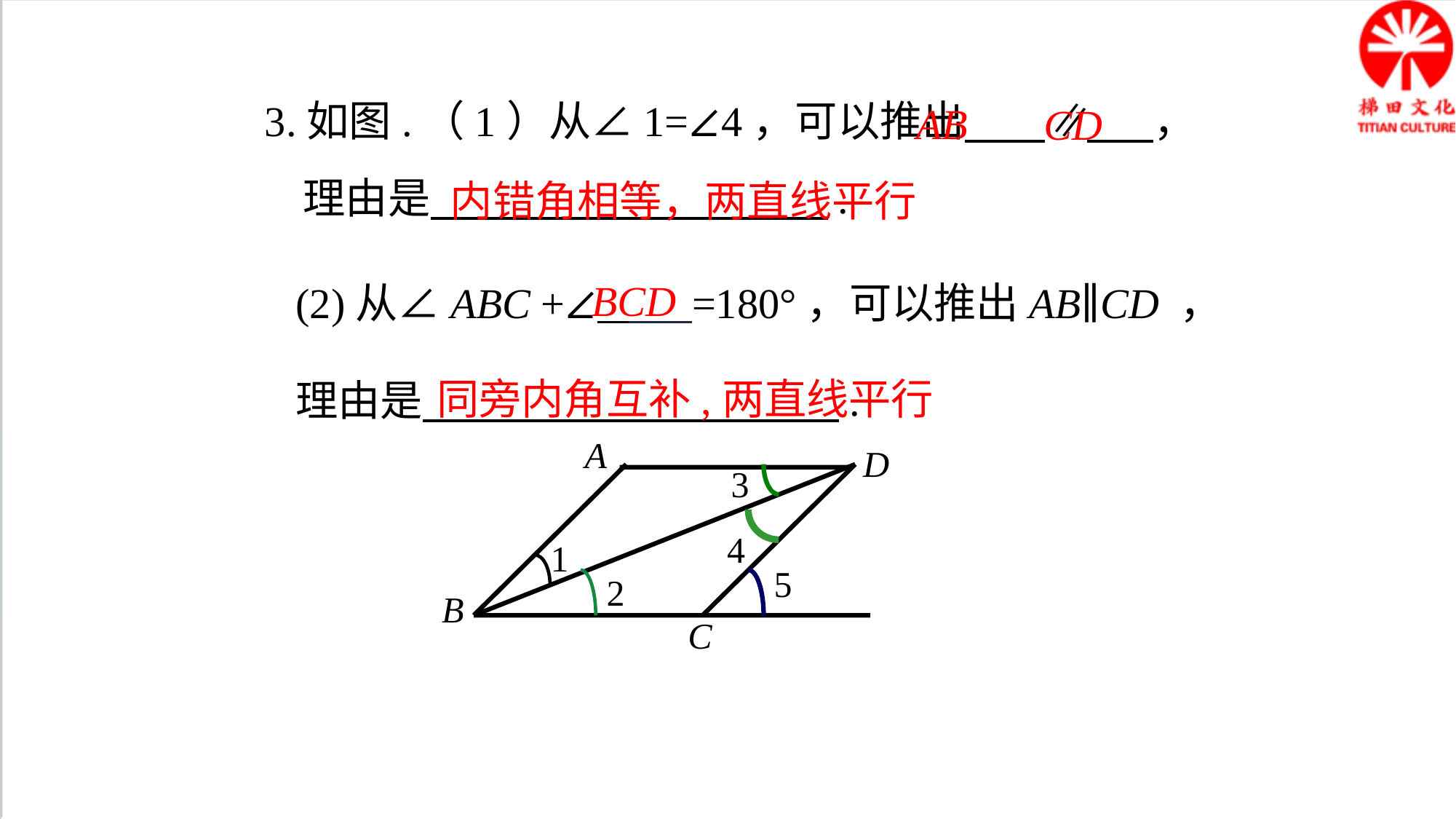

3.如图.（1）从∠1=∠4，可以推出　    ∥       ，
   理由是                                          .
AB
CD
内错角相等，两直线平行
(2)从∠ABC +∠         =180°，可以推出AB∥CD ，
理由是                                            .
BCD
同旁内角互补,两直线平行
A
D
3

4
1

5
2

B
C